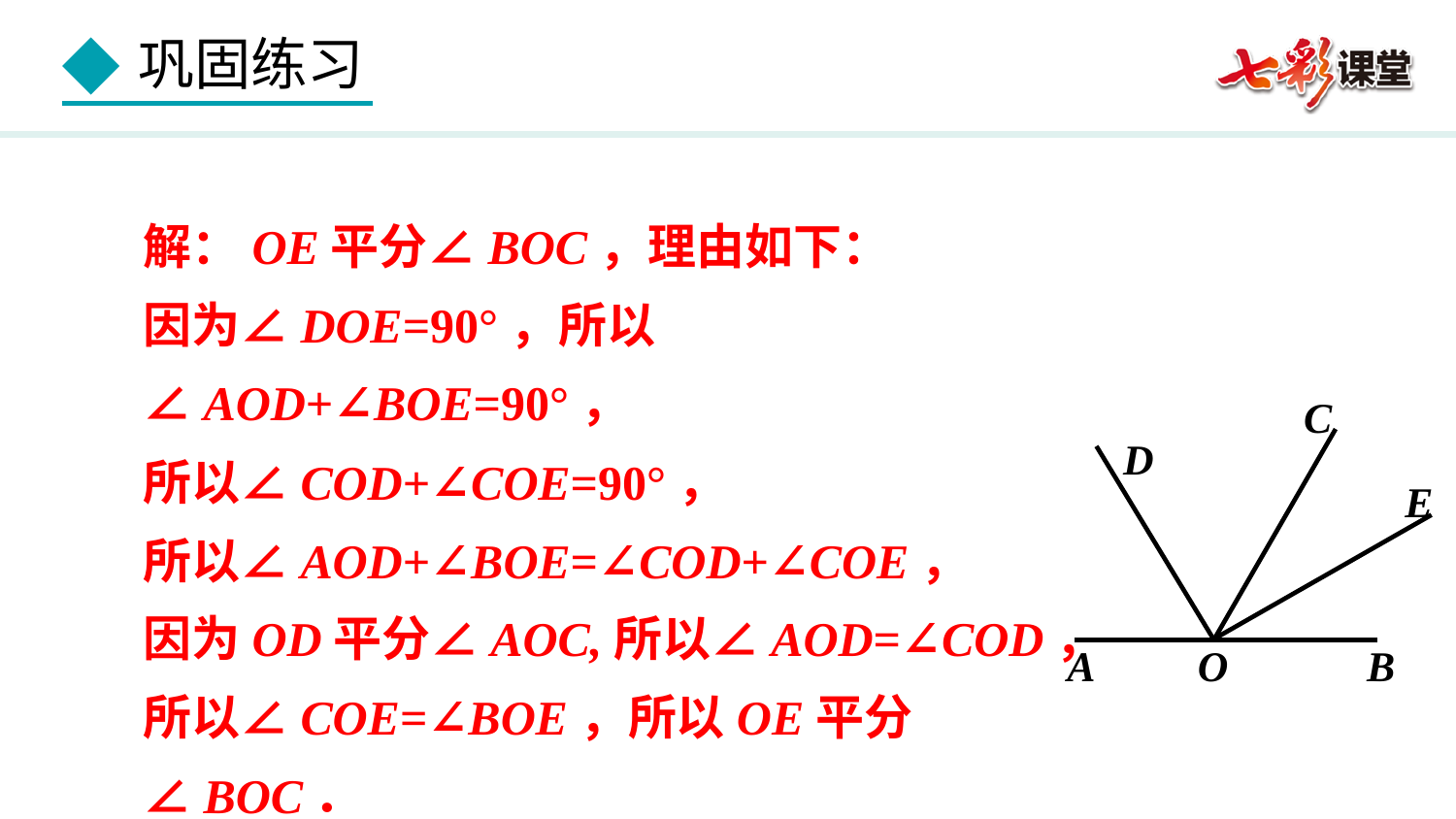

解：OE平分∠BOC，理由如下：
因为∠DOE=90°，所以∠AOD+∠BOE=90°，
所以∠COD+∠COE=90°，
所以∠AOD+∠BOE=∠COD+∠COE，
因为OD平分∠AOC,所以∠AOD=∠COD，
所以∠COE=∠BOE，所以OE平分∠BOC．
C
D
E
A
O
B